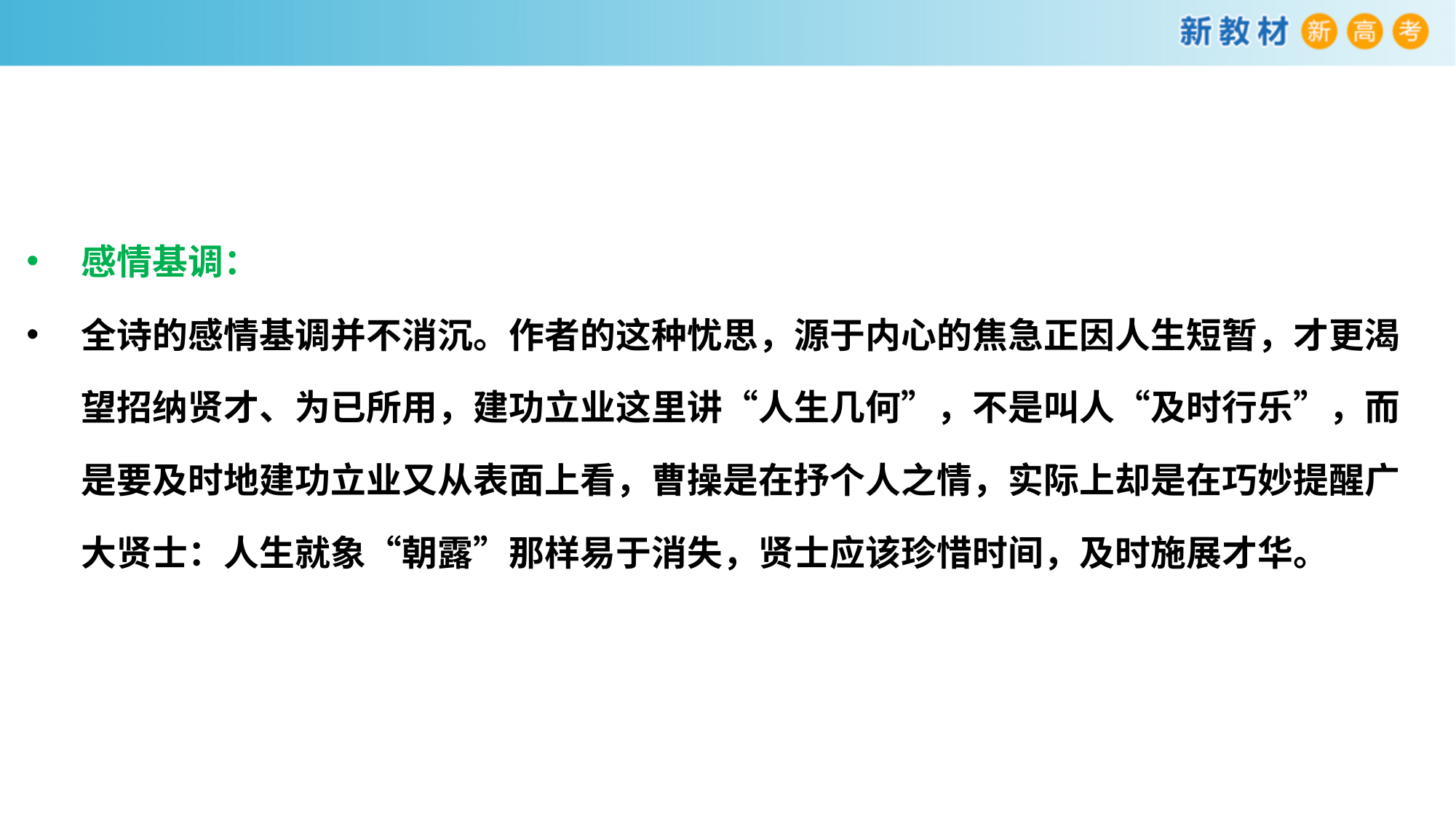

感情基调：
全诗的感情基调并不消沉。作者的这种忧思，源于内心的焦急正因人生短暂，才更渴望招纳贤才、为已所用，建功立业这里讲“人生几何”，不是叫人“及时行乐”，而是要及时地建功立业又从表面上看，曹操是在抒个人之情，实际上却是在巧妙提醒广大贤士：人生就象“朝露”那样易于消失，贤士应该珍惜时间，及时施展才华。